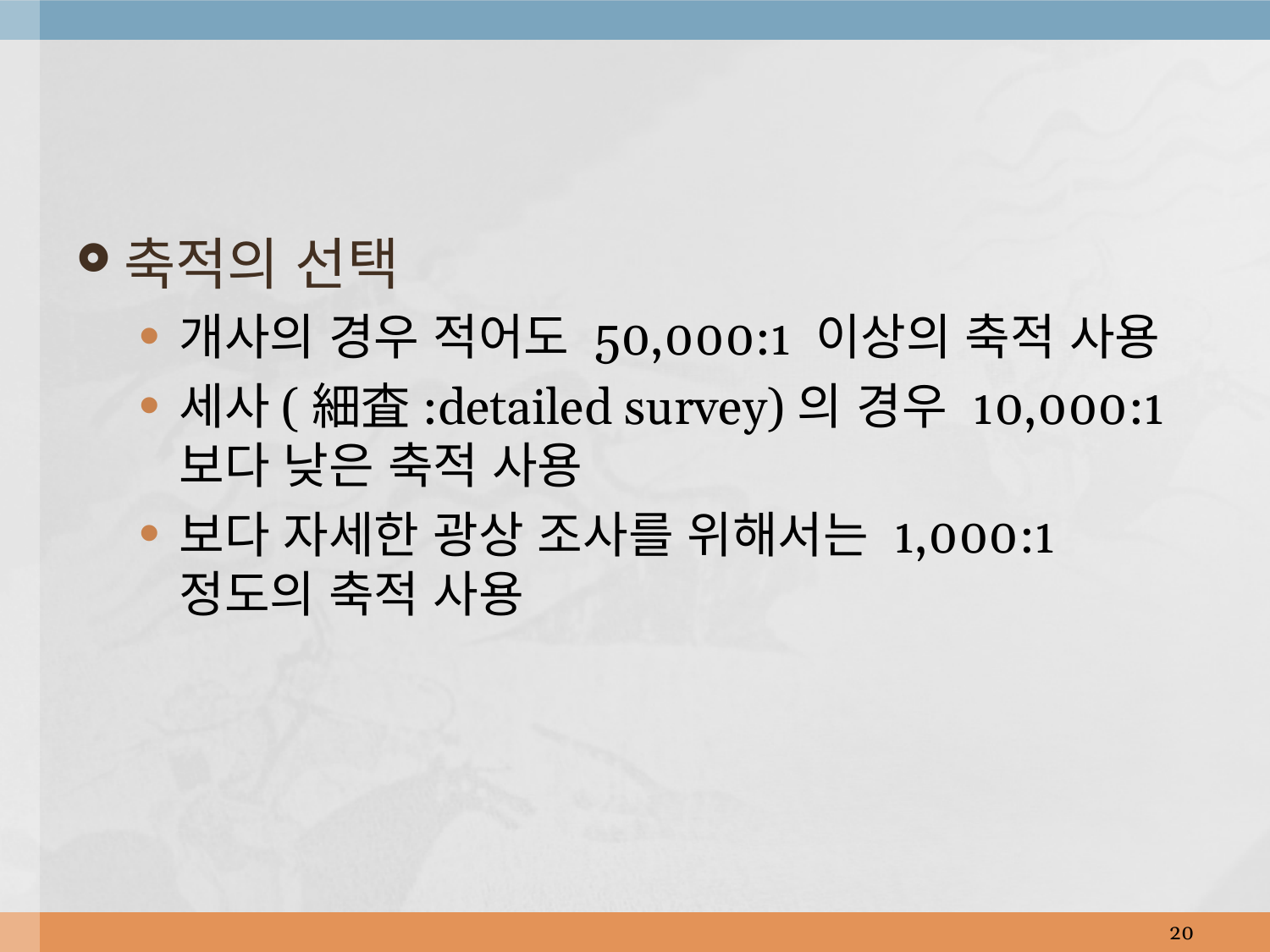

축적의 선택
개사의 경우 적어도 50,000:1 이상의 축적 사용
세사(細査:detailed survey)의 경우 10,000:1 보다 낮은 축적 사용
보다 자세한 광상 조사를 위해서는 1,000:1 정도의 축적 사용
20